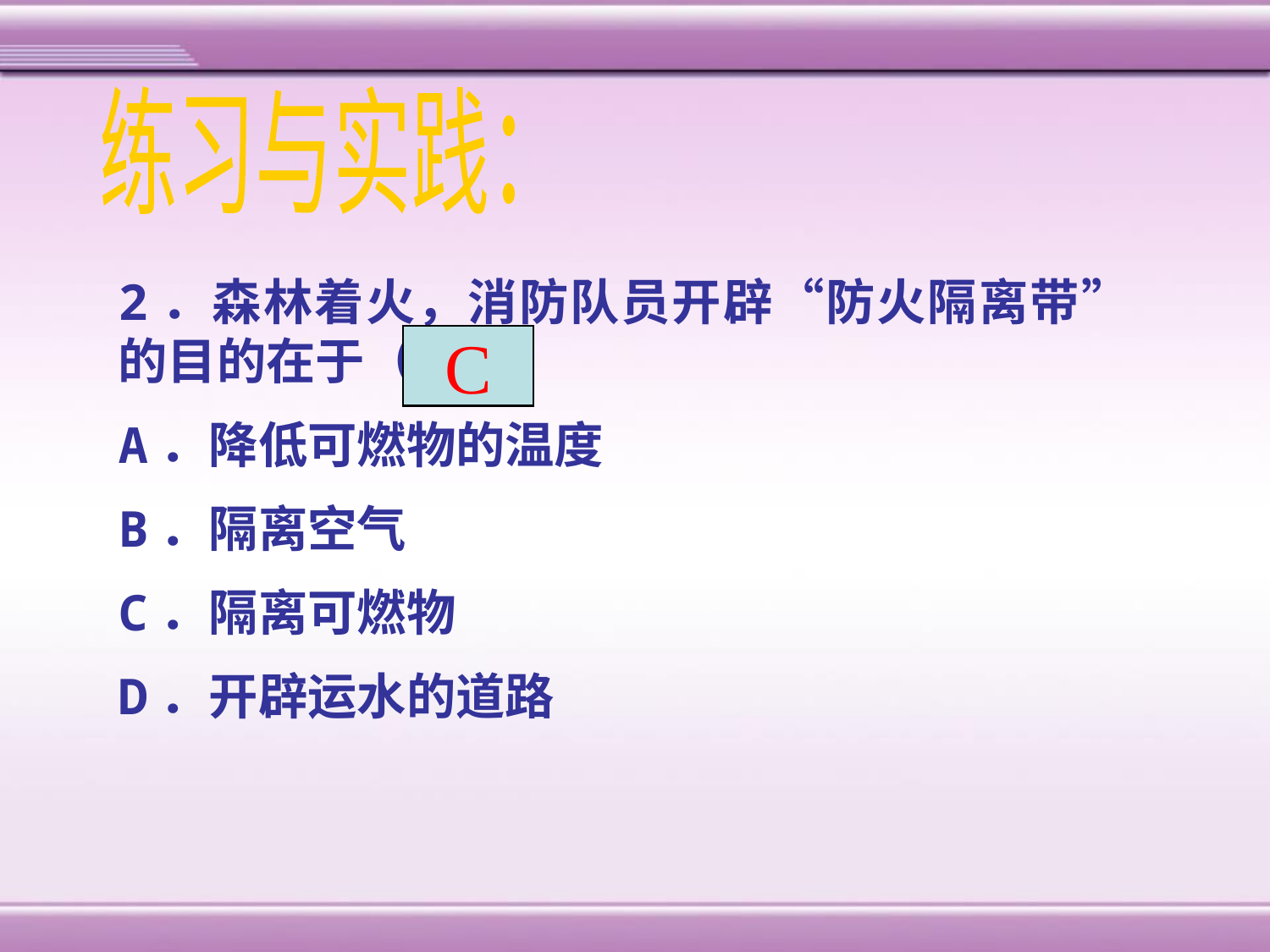

练习与实践：
2．森林着火，消防队员开辟“防火隔离带”的目的在于（    ）
A．降低可燃物的温度
B．隔离空气
C．隔离可燃物
D．开辟运水的道路
C

17